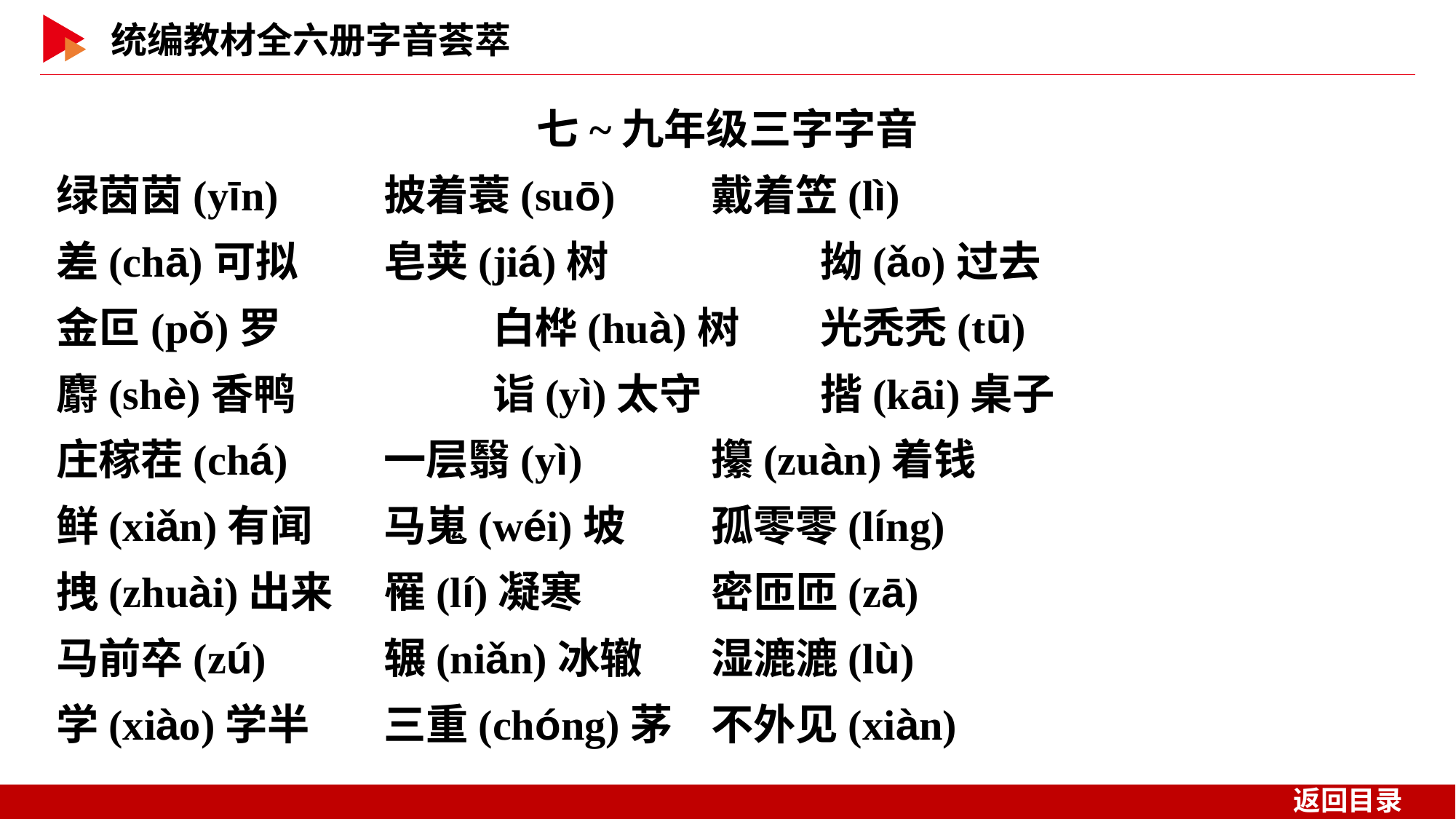

七~九年级三字字音
绿茵茵(yīn)　 	披着蓑(suō)　 	戴着笠(lì)
差(chā)可拟	皂荚(jiá)树		拗(ǎo)过去
金叵(pǒ)罗		白桦(huà)树	光秃秃(tū)
麝(shè)香鸭		诣(yì)太守		揩(kāi)桌子
庄稼茬(chá)	一层翳(yì)		攥(zuàn)着钱
鲜(xiǎn)有闻	马嵬(wéi)坡	孤零零(líng)
拽(zhuài)出来	罹(lí)凝寒		密匝匝(zā)
马前卒(zú)		辗(niǎn)冰辙	湿漉漉(lù)
学(xiào)学半	三重(chóng)茅	不外见(xiàn)